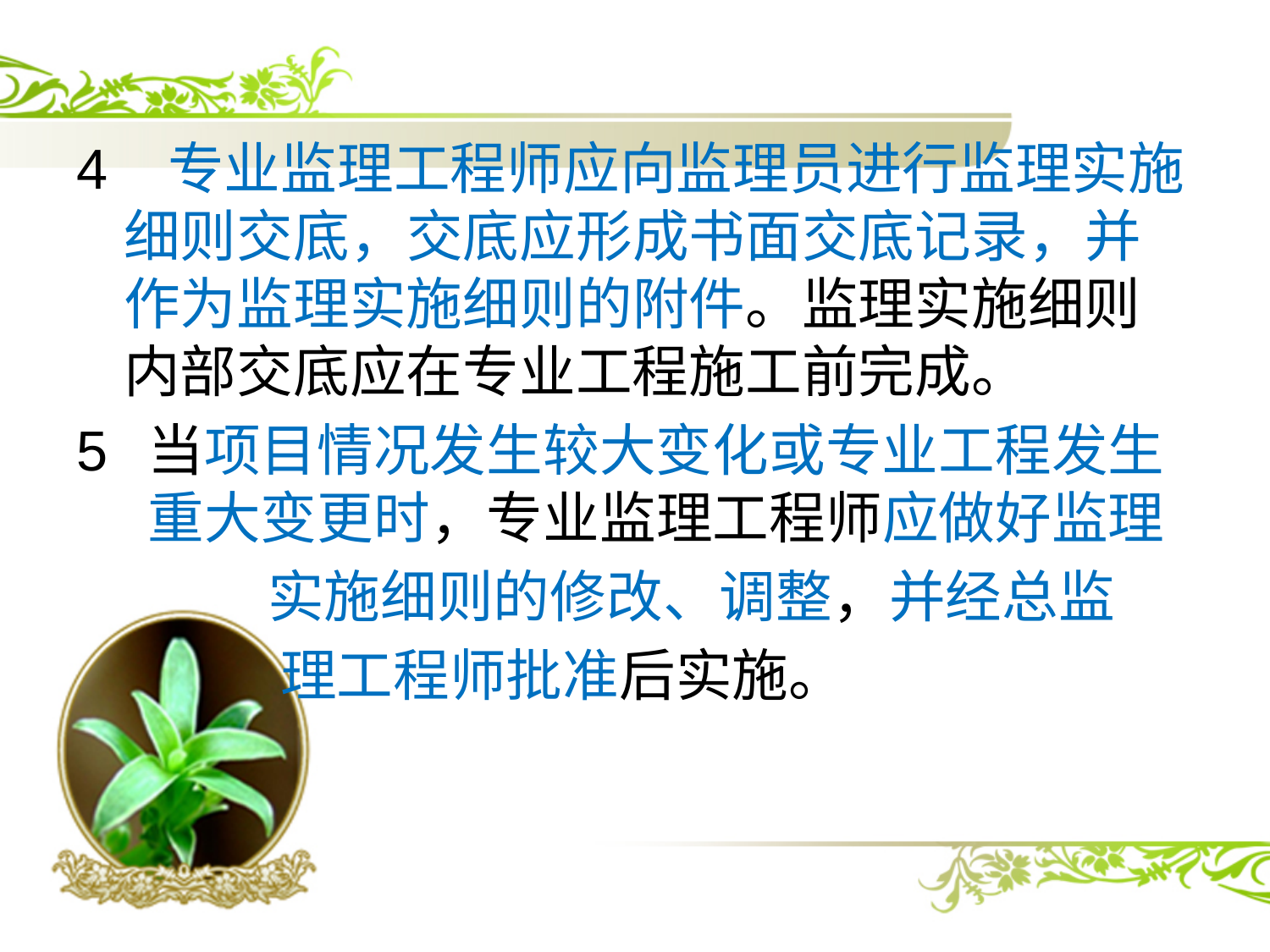

4   专业监理工程师应向监理员进行监理实施细则交底，交底应形成书面交底记录，并作为监理实施细则的附件。监理实施细则内部交底应在专业工程施工前完成。
当项目情况发生较大变化或专业工程发生重大变更时，专业监理工程师应做好监理
              实施细则的修改、调整，并经总监
               理工程师批准后实施。